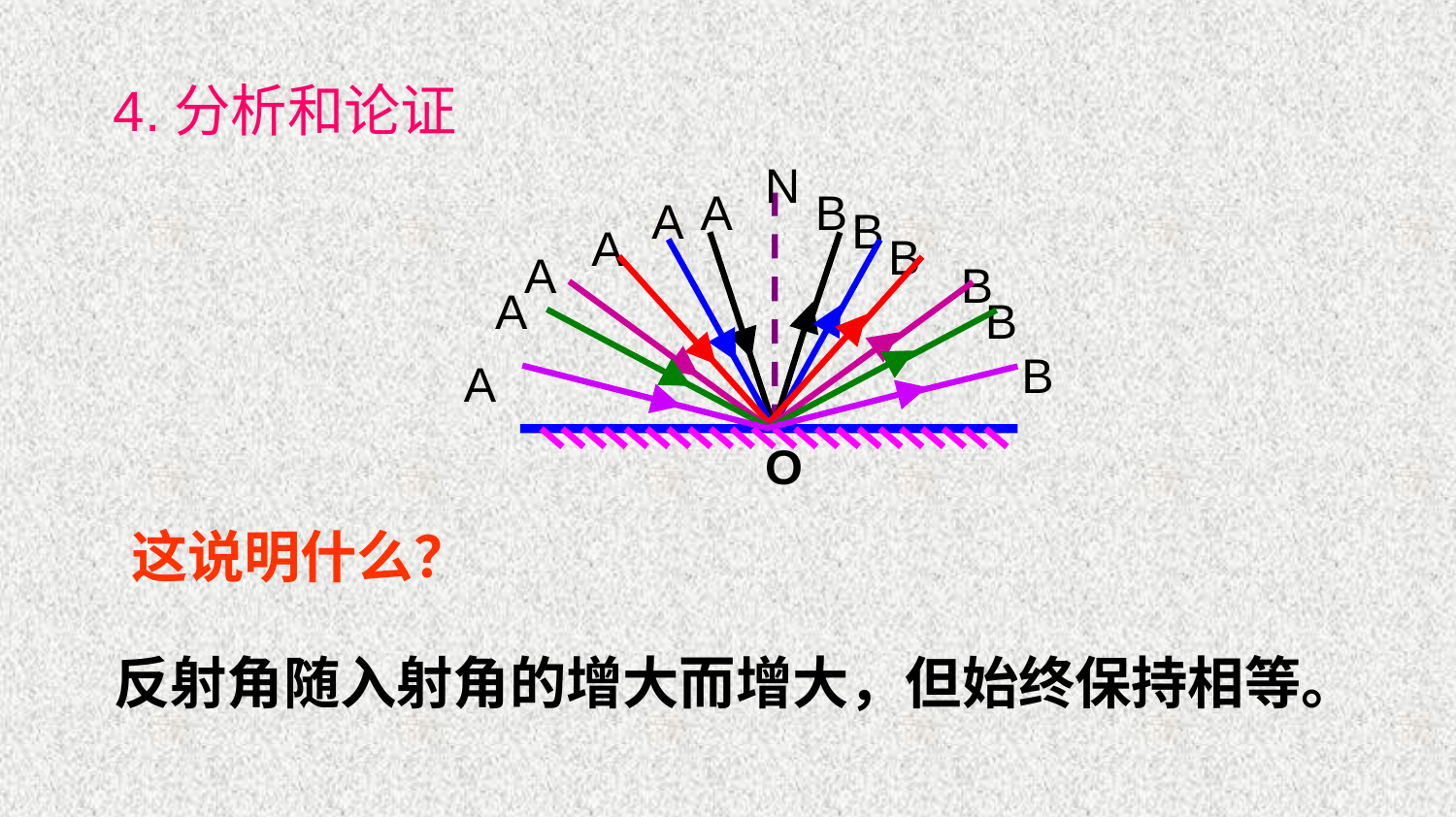

4.分析和论证
N
A
B

A
B

A
B

A
B

A
B

B
A

O
这说明什么？
反射角随入射角的增大而增大，但始终保持相等。